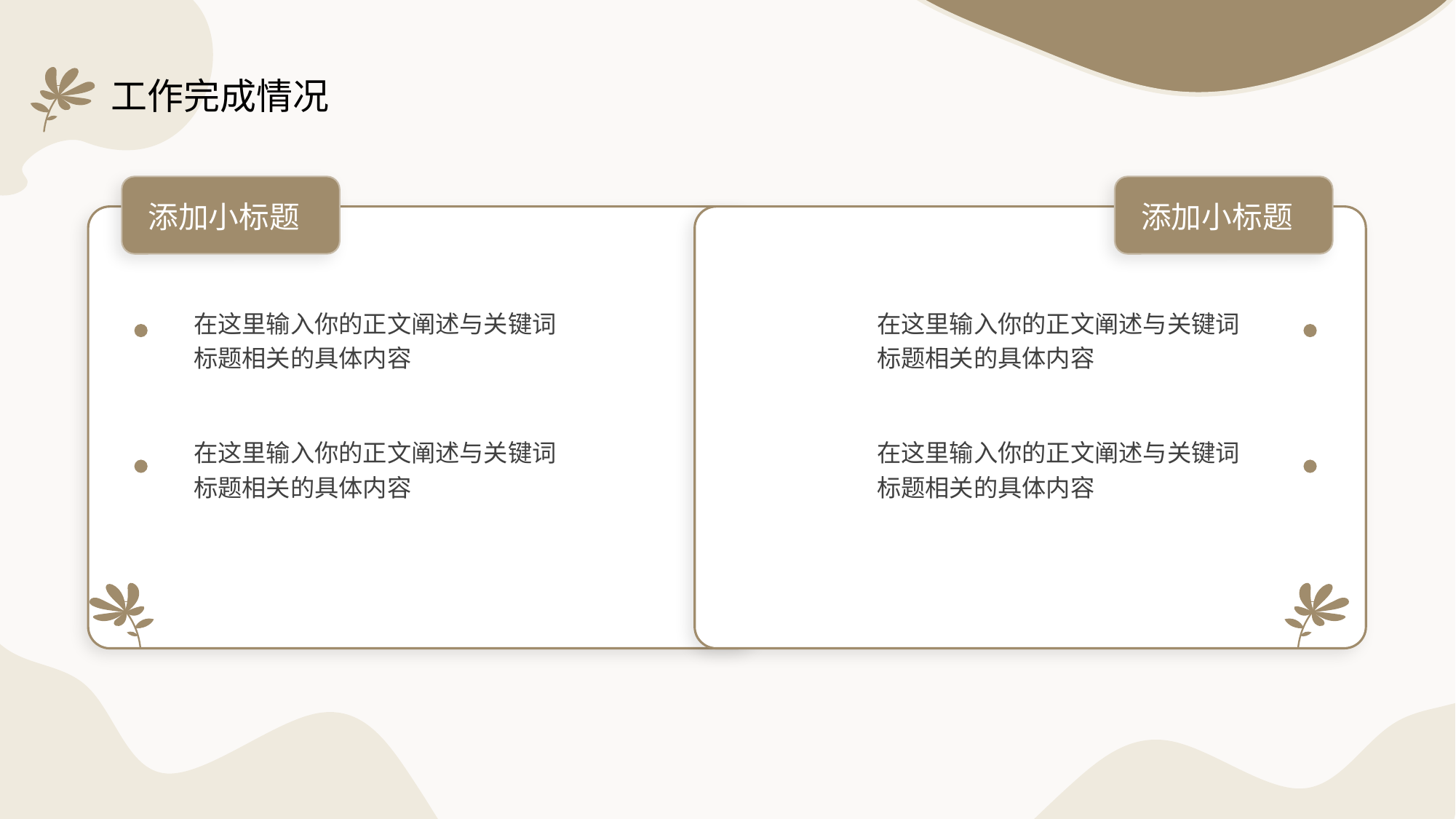

# 工作完成情况

添加小标题
添加小标题

在这里输入你的正文阐述与关键词标题相关的具体内容
在这里输入你的正文阐述与关键词标题相关的具体内容

在这里输入你的正文阐述与关键词标题相关的具体内容
在这里输入你的正文阐述与关键词标题相关的具体内容